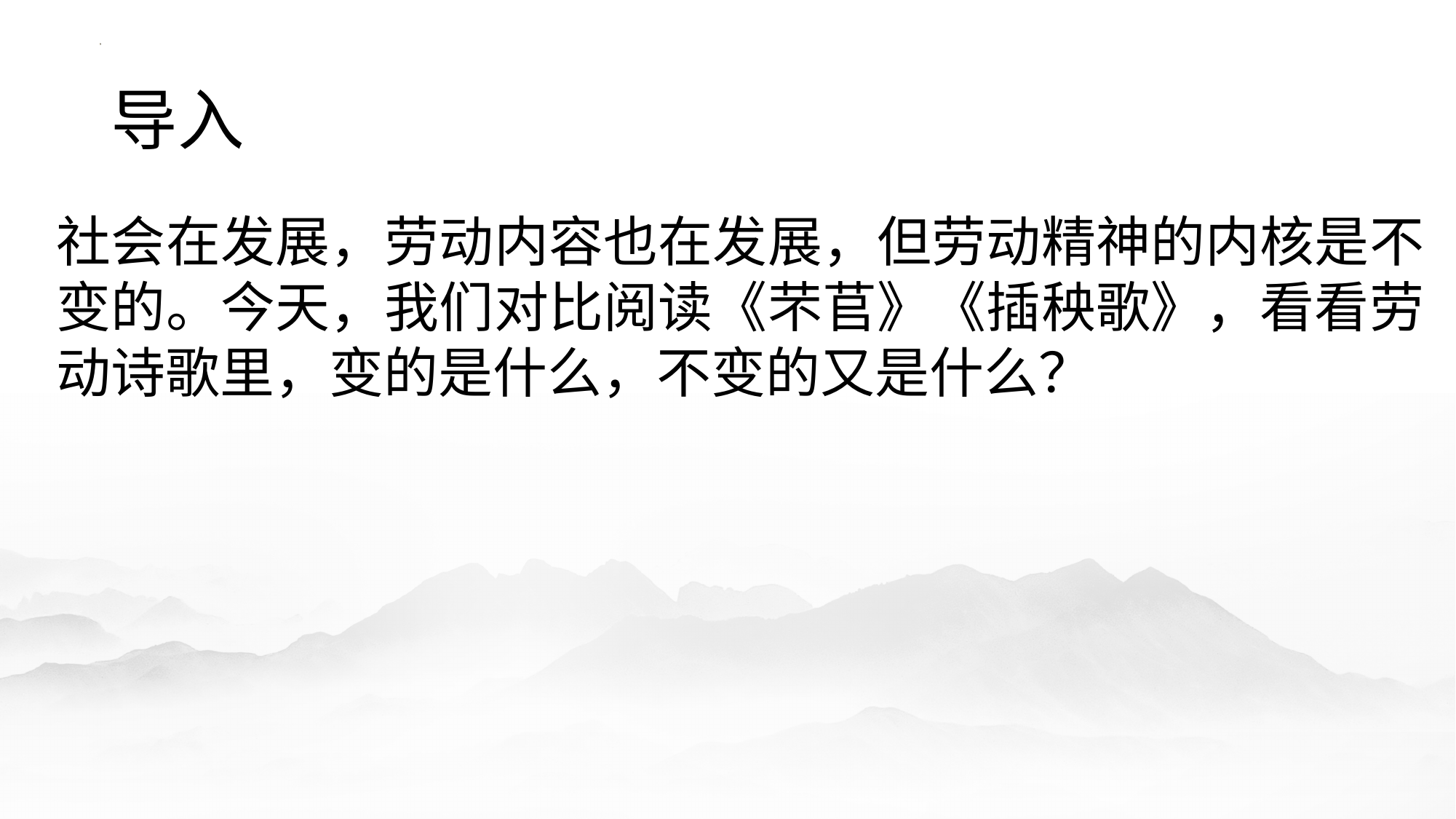

# 导入
社会在发展，劳动内容也在发展，但劳动精神的内核是不变的。今天，我们对比阅读《芣苢》《插秧歌》，看看劳动诗歌里，变的是什么，不变的又是什么？